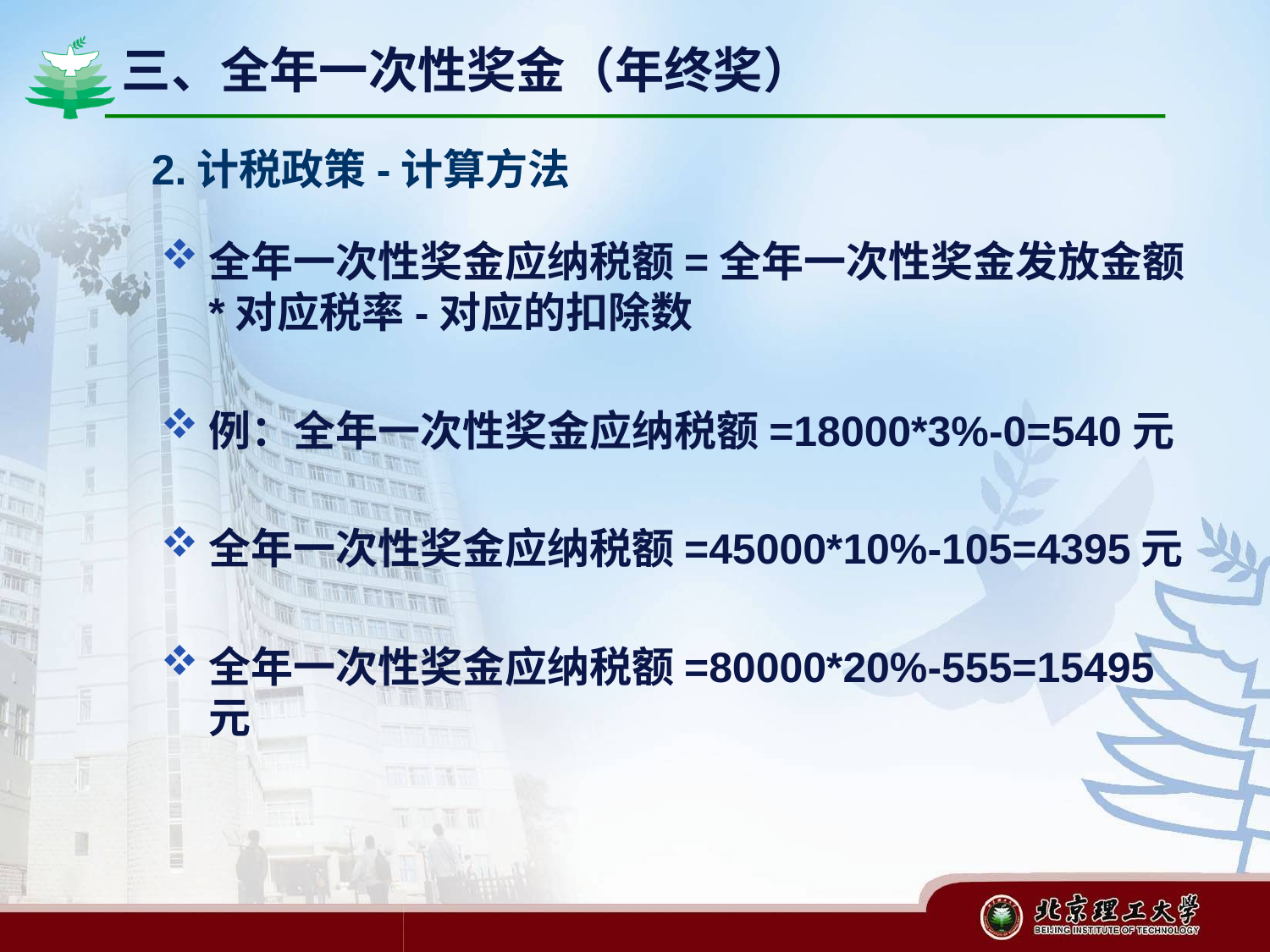

三、全年一次性奖金（年终奖）
# 2.计税政策-计算方法
全年一次性奖金应纳税额=全年一次性奖金发放金额*对应税率-对应的扣除数

例：全年一次性奖金应纳税额=18000*3%-0=540元

全年一次性奖金应纳税额=45000*10%-105=4395元

全年一次性奖金应纳税额=80000*20%-555=15495元